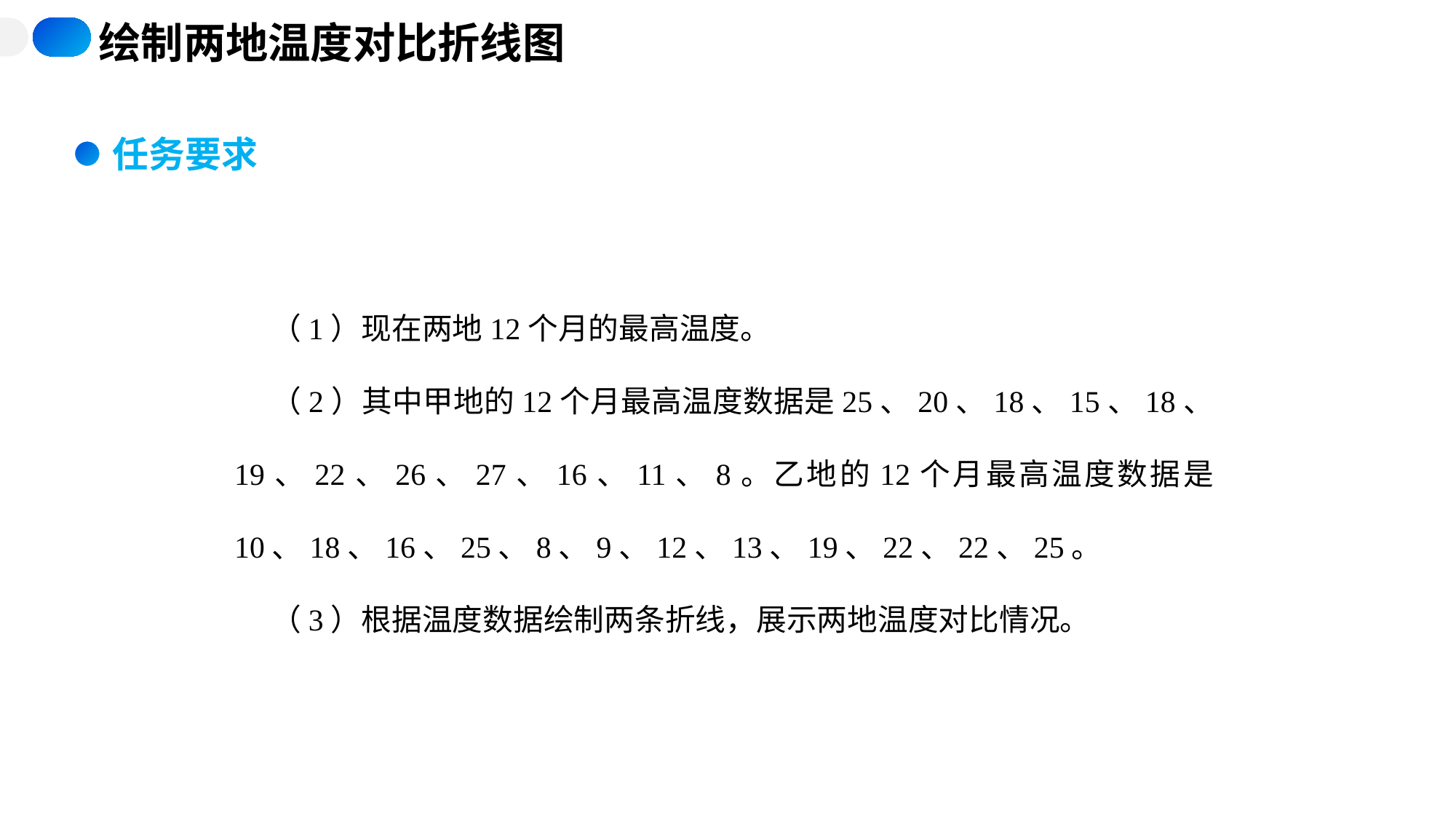

绘制两地温度对比折线图
任务要求

（1）现在两地12个月的最高温度。
（2）其中甲地的12个月最高温度数据是25、20、18、15、18、19、22、26、27、16、11、8。乙地的12个月最高温度数据是10、18、16、25、8、9、12、13、19、22、22、25。
（3）根据温度数据绘制两条折线，展示两地温度对比情况。